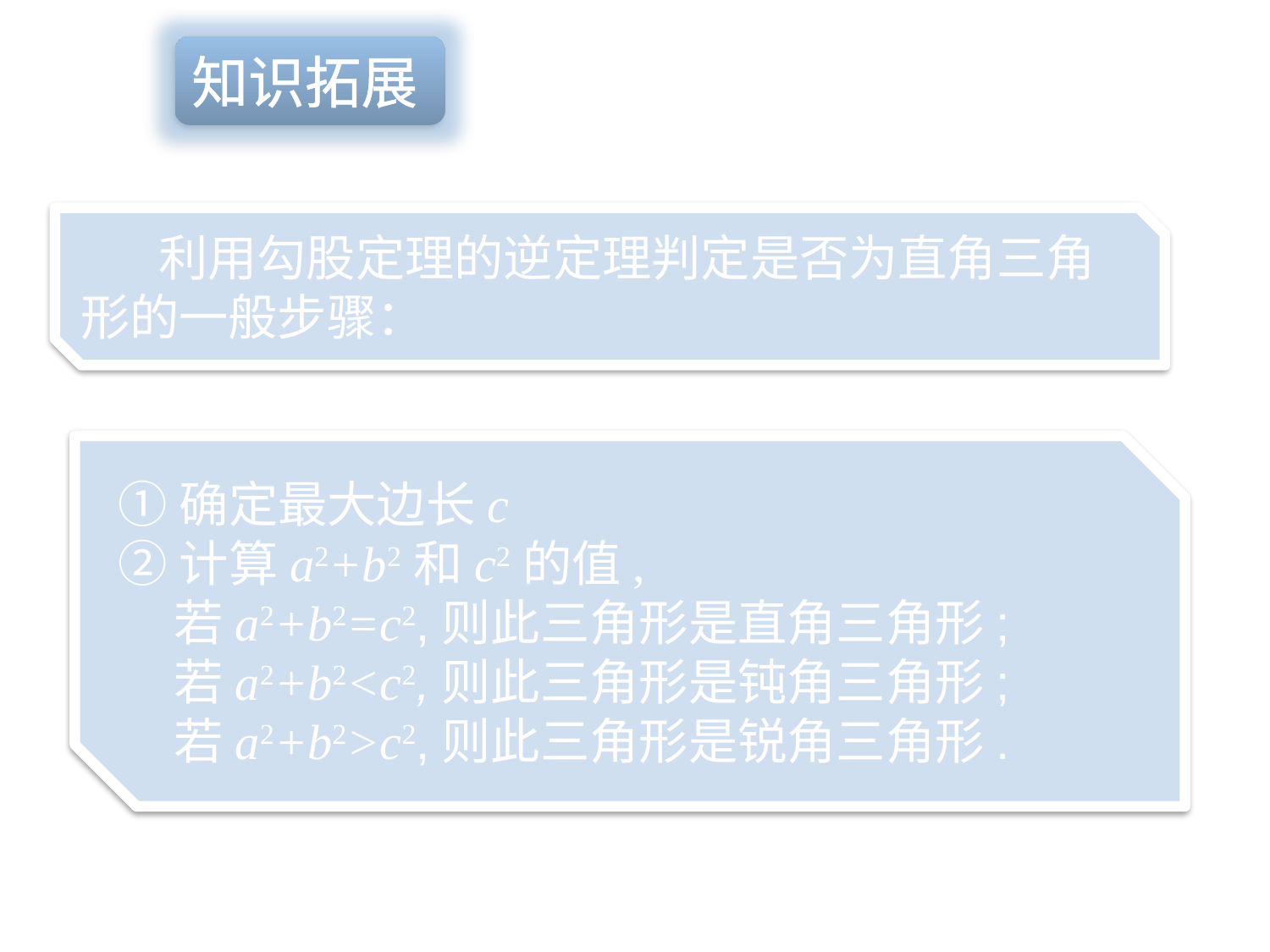

知识拓展
      利用勾股定理的逆定理判定是否为直角三角形的一般步骤：
①确定最大边长c
②计算a2+b2和c2的值,
    若a2+b2=c2,则此三角形是直角三角形;
    若a2+b2<c2,则此三角形是钝角三角形;
    若a2+b2>c2,则此三角形是锐角三角形.